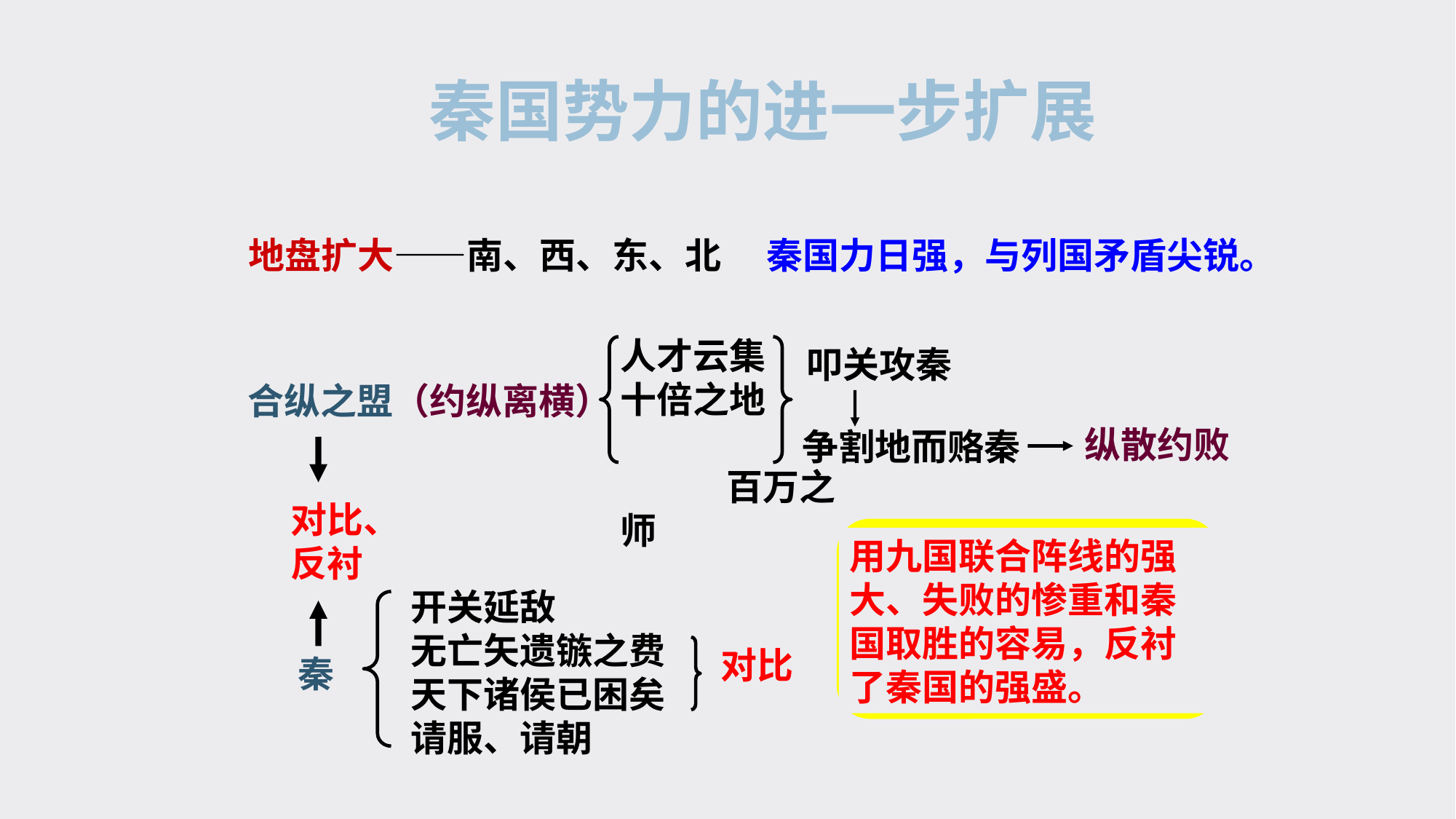

秦国势力的进一步扩展
地盘扩大——南、西、东、北
秦国力日强，与列国矛盾尖锐。
人才云集
十倍之地                                                     百万之师

叩关攻秦
合纵之盟（约纵离横）

纵散约败
争割地而赂秦

对比、反衬

用九国联合阵线的强大、失败的惨重和秦国取胜的容易，反衬了秦国的强盛。
开关延敌
无亡矢遗镞之费
天下诸侯已困矣
请服、请朝

对比
秦